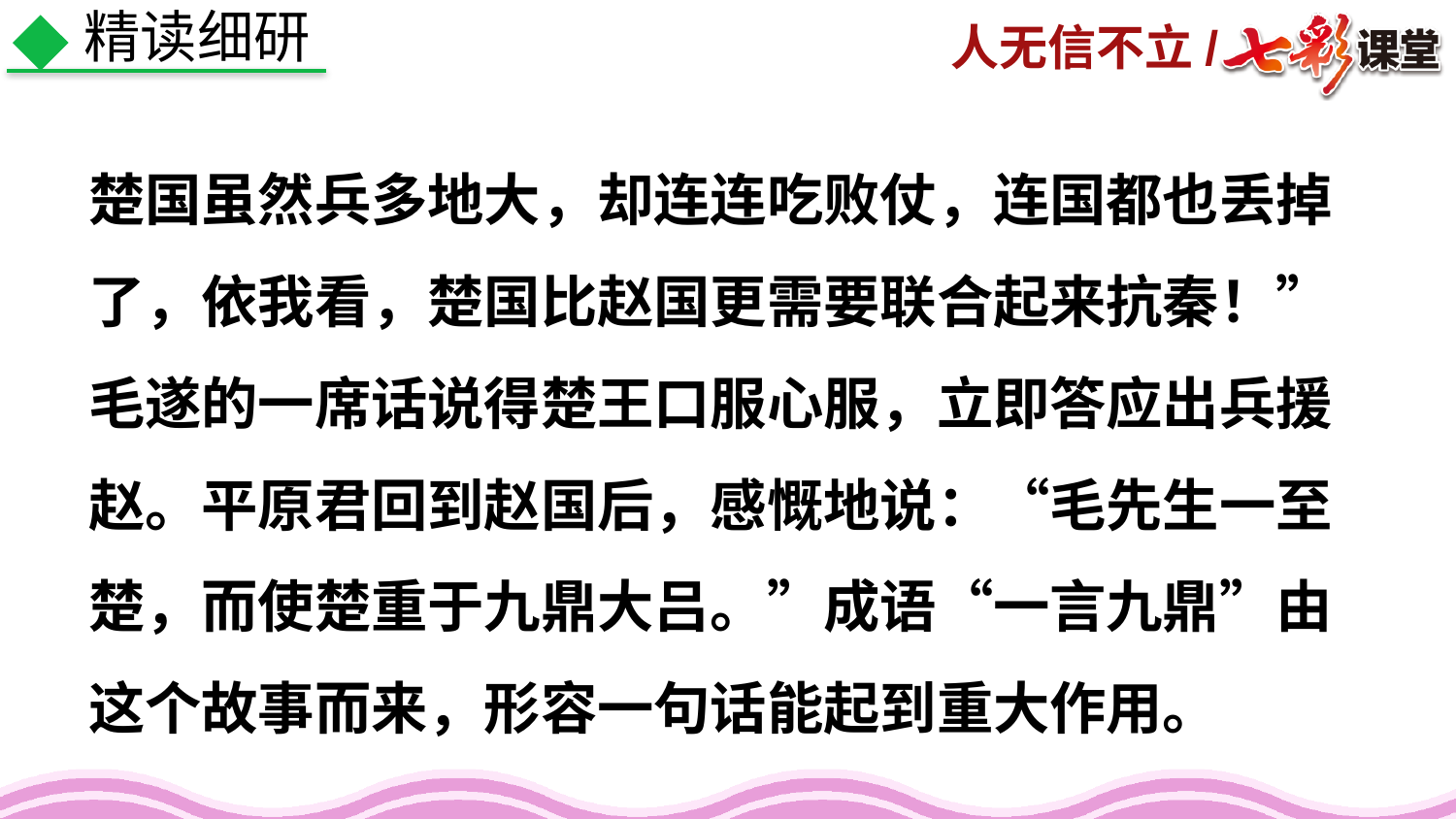

精读细研

楚国虽然兵多地大，却连连吃败仗，连国都也丢掉了，依我看，楚国比赵国更需要联合起来抗秦！”毛遂的一席话说得楚王口服心服，立即答应出兵援赵。平原君回到赵国后，感慨地说：“毛先生一至楚，而使楚重于九鼎大吕。”成语“一言九鼎”由这个故事而来，形容一句话能起到重大作用。